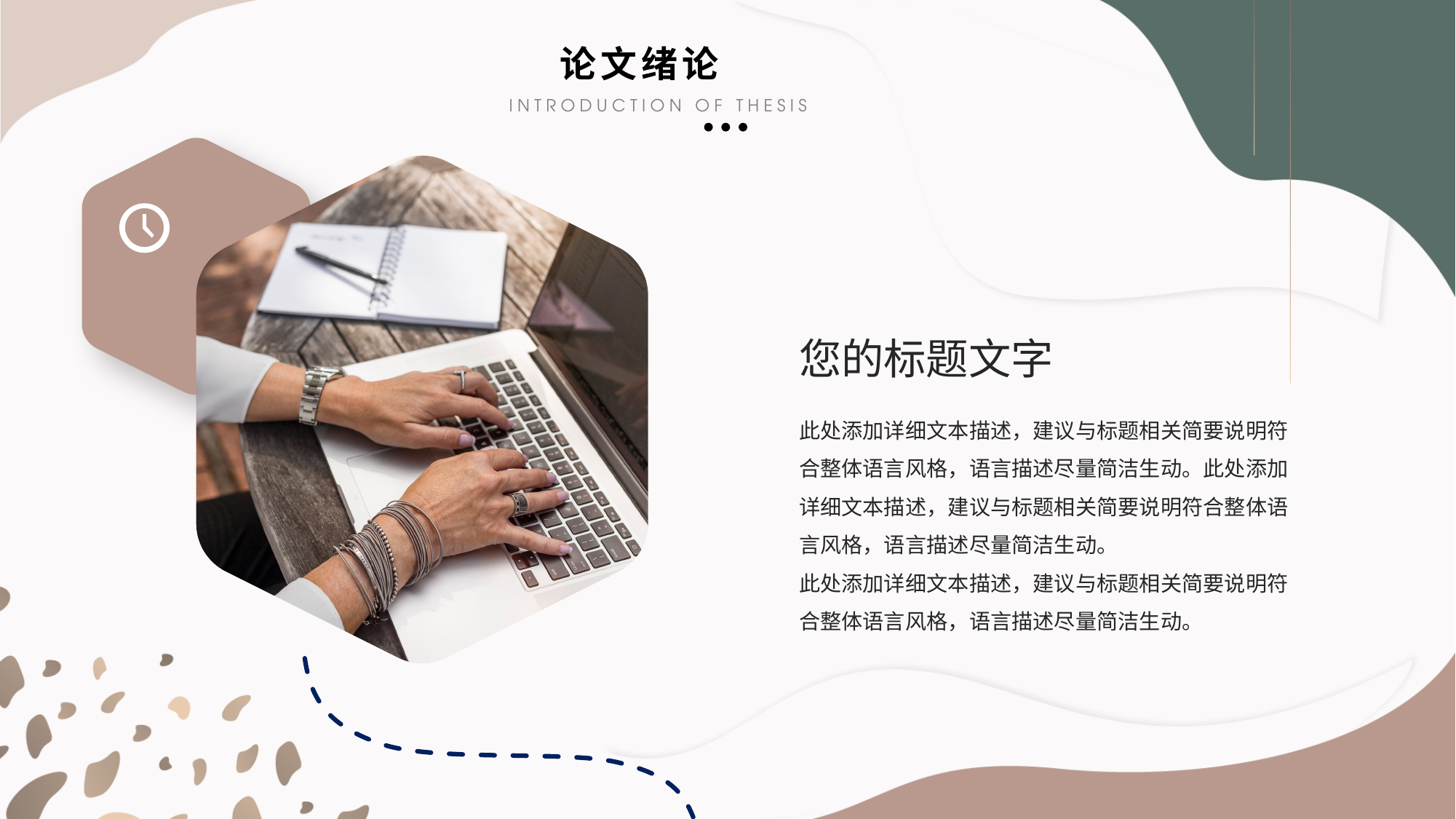

论文绪论
INTRODUCTION OF THESIS

您的标题文字
此处添加详细文本描述，建议与标题相关简要说明符合整体语言风格，语言描述尽量简洁生动。此处添加详细文本描述，建议与标题相关简要说明符合整体语言风格，语言描述尽量简洁生动。
此处添加详细文本描述，建议与标题相关简要说明符合整体语言风格，语言描述尽量简洁生动。